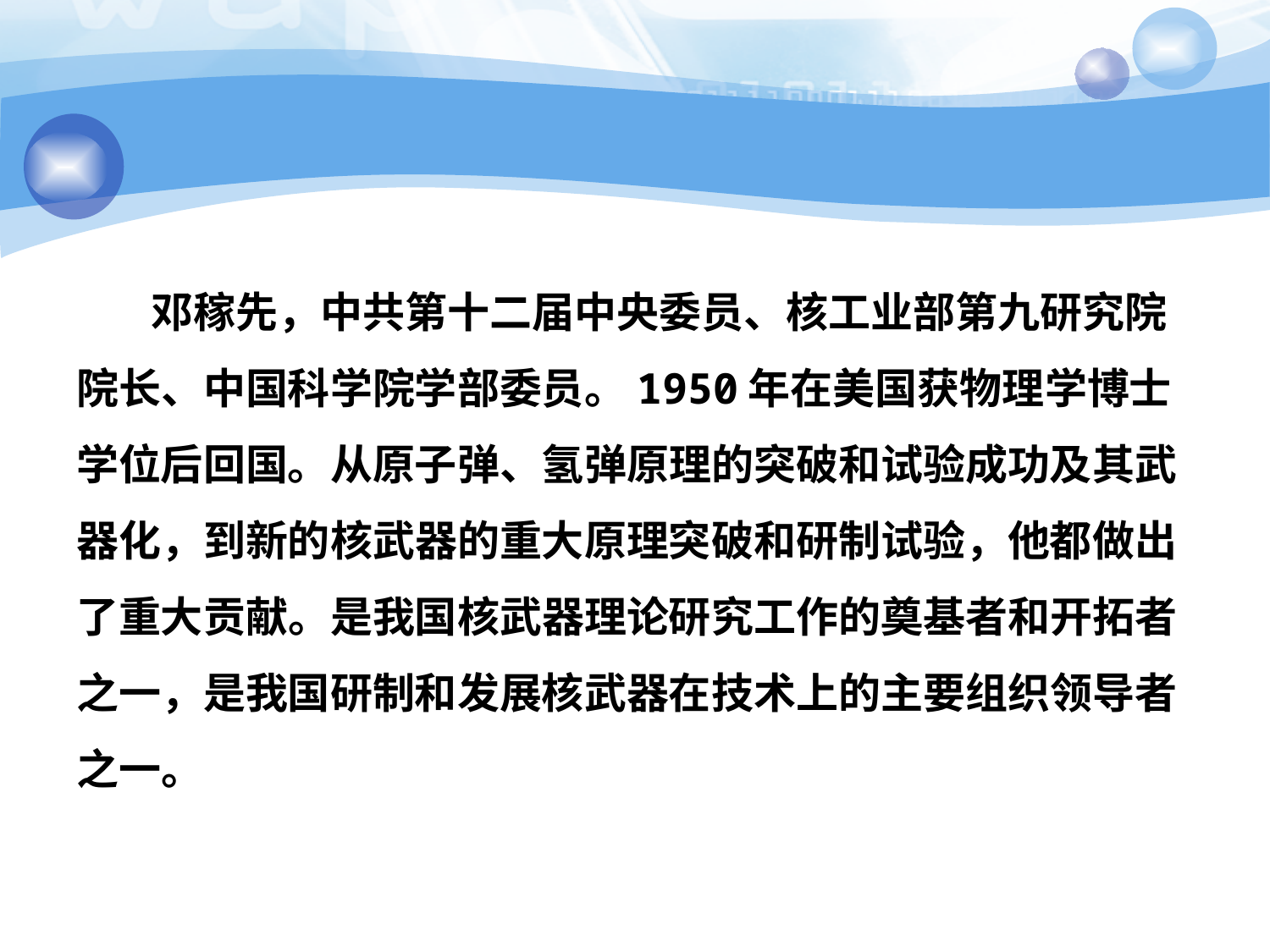

#
邓稼先，中共第十二届中央委员、核工业部第九研究院院长、中国科学院学部委员。1950年在美国获物理学博士学位后回国。从原子弹、氢弹原理的突破和试验成功及其武器化，到新的核武器的重大原理突破和研制试验，他都做出了重大贡献。是我国核武器理论研究工作的奠基者和开拓者之一，是我国研制和发展核武器在技术上的主要组织领导者之一。